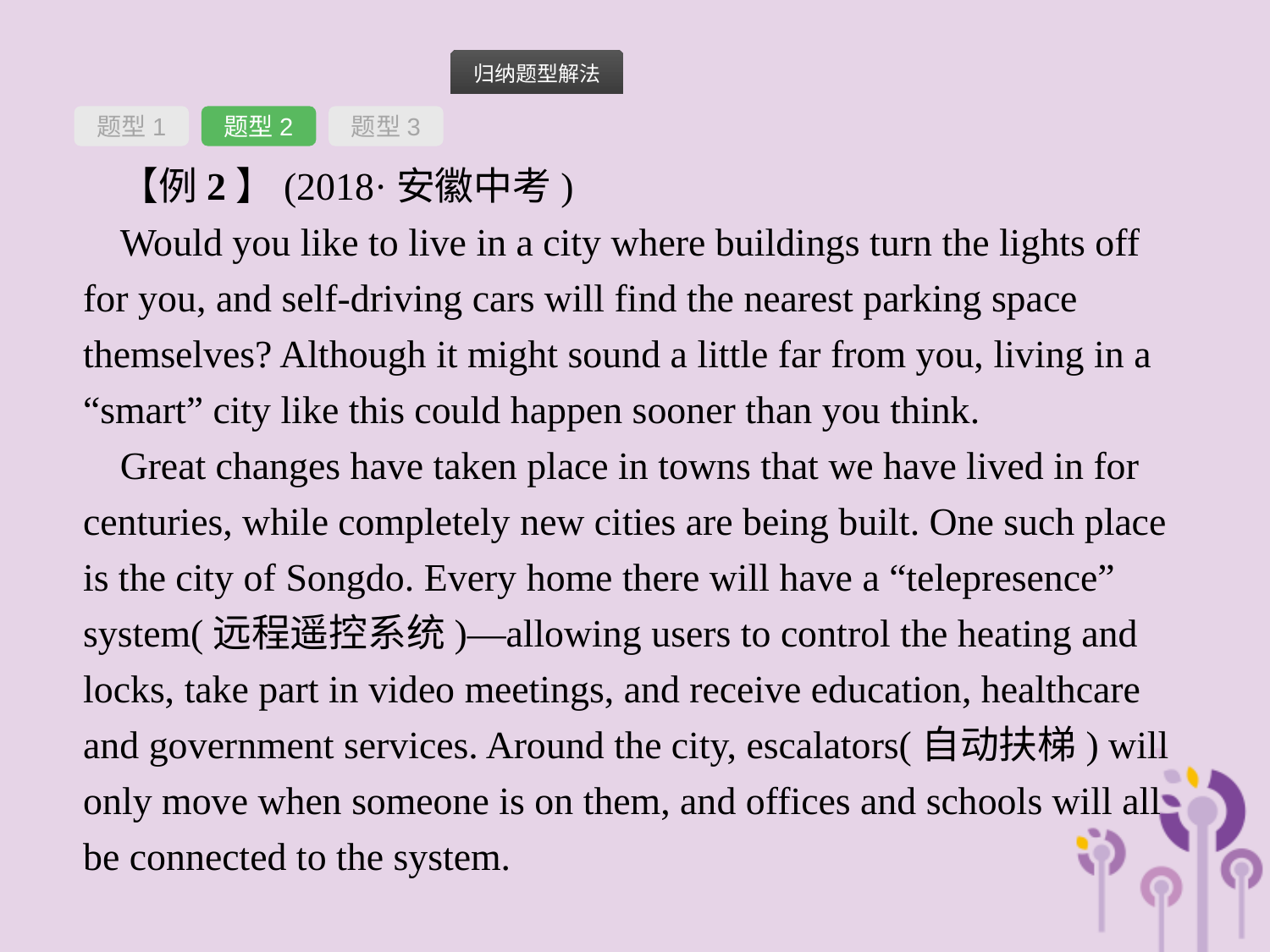

题型1
题型2
题型3
【例2】(2018·安徽中考)
Would you like to live in a city where buildings turn the lights off for you, and self-driving cars will find the nearest parking space themselves? Although it might sound a little far from you, living in a “smart” city like this could happen sooner than you think.
Great changes have taken place in towns that we have lived in for centuries, while completely new cities are being built. One such place is the city of Songdo. Every home there will have a “telepresence” system(远程遥控系统)—allowing users to control the heating and locks, take part in video meetings, and receive education, healthcare and government services. Around the city, escalators(自动扶梯) will only move when someone is on them, and offices and schools will all be connected to the system.